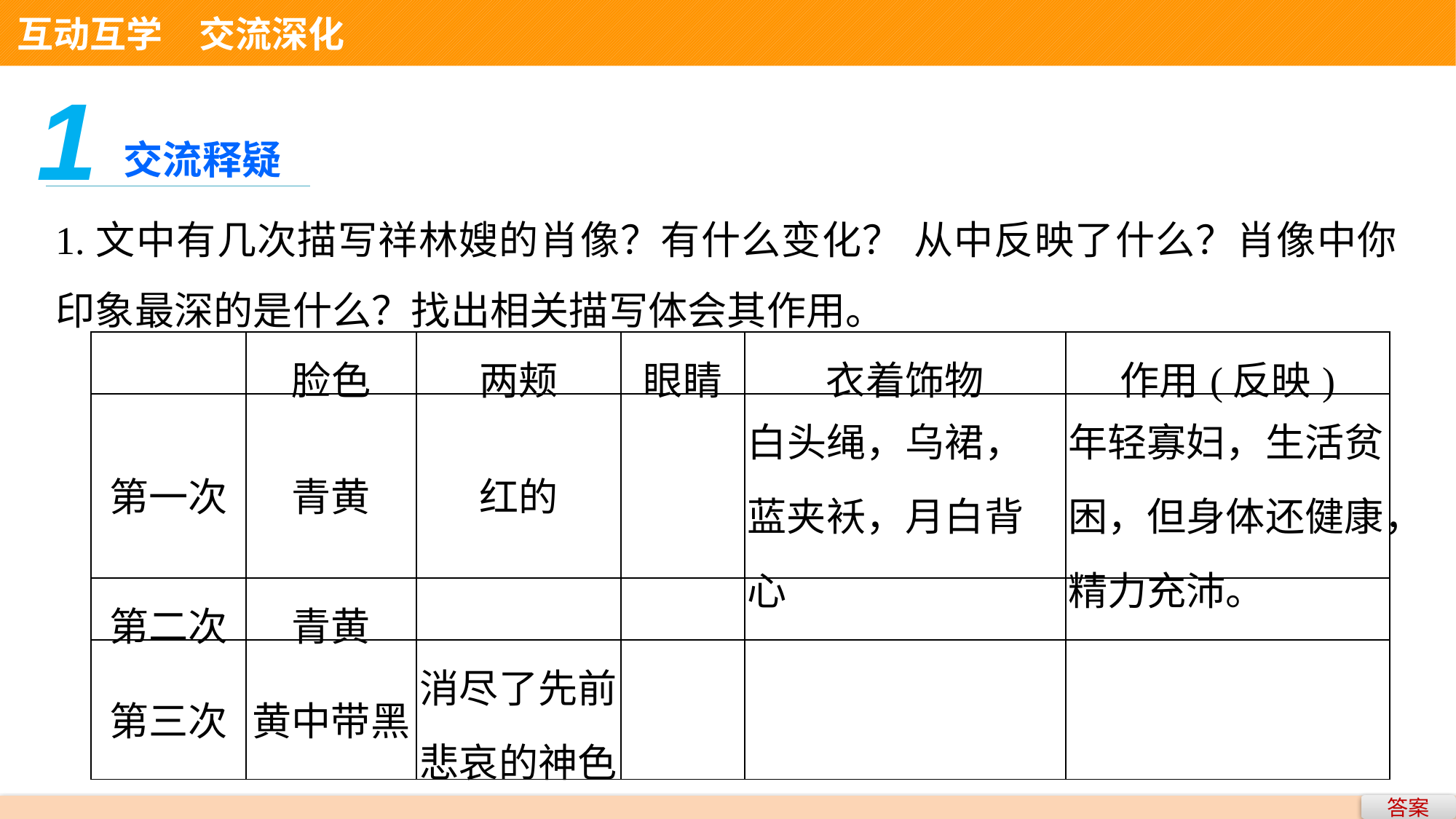

互动互学　交流深化
1
交流释疑
1.文中有几次描写祥林嫂的肖像？有什么变化？ 从中反映了什么？肖像中你印象最深的是什么？找出相关描写体会其作用。
|  | 脸色 | 两颊 | 眼睛 | 衣着饰物 | 作用(反映) |
| --- | --- | --- | --- | --- | --- |
| 第一次 | 青黄 | 红的 |  | 白头绳，乌裙，蓝夹袄，月白背心 | 年轻寡妇，生活贫困，但身体还健康，精力充沛。 |
| 第二次 | 青黄 |  |  |  |  |
| 第三次 | 黄中带黑 | 消尽了先前悲哀的神色 |  |  |  |
答案